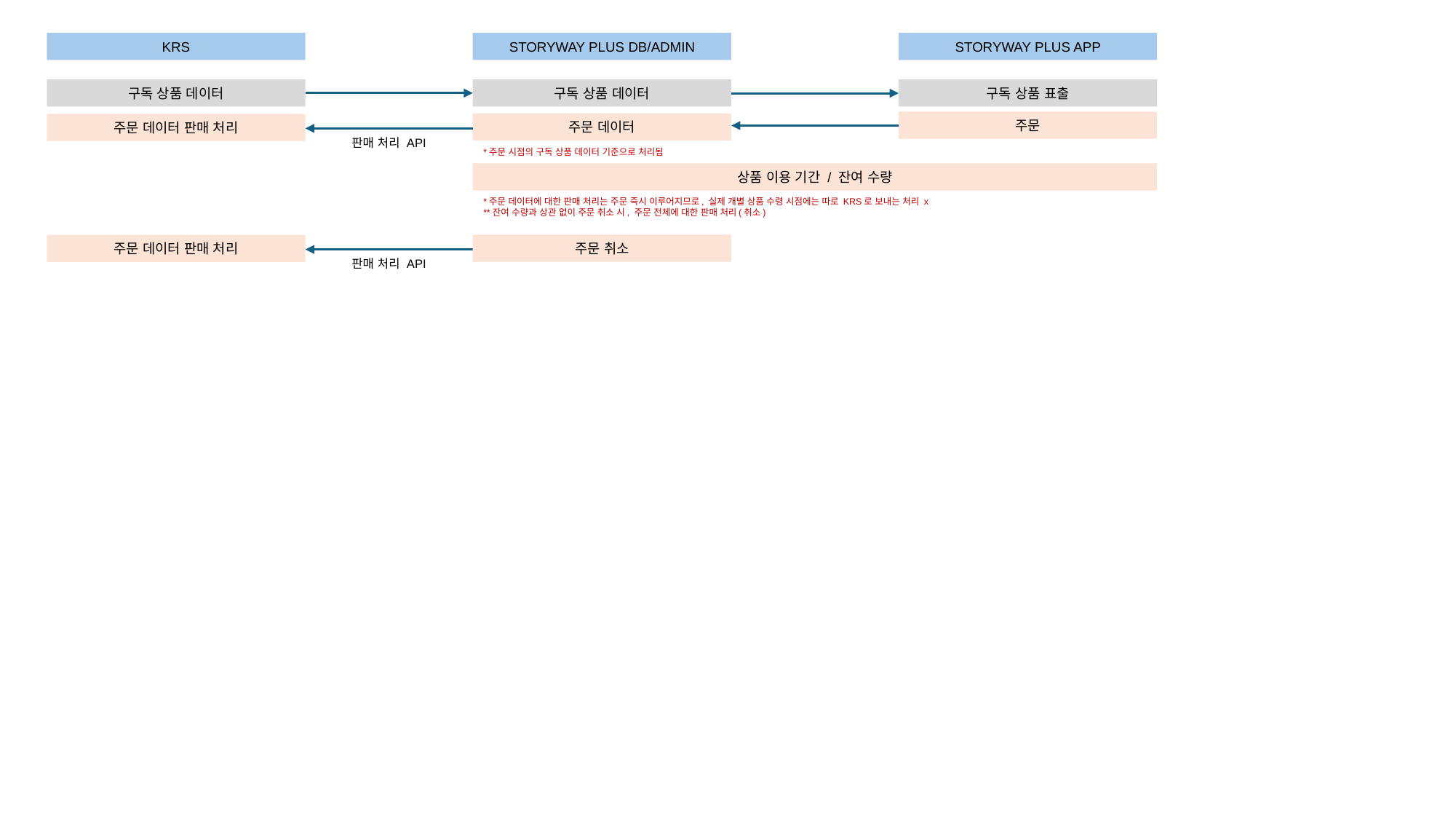

KRS
STORYWAY PLUS DB/ADMIN
STORYWAY PLUS APP
구독 상품 데이터
구독 상품 데이터
구독 상품 표출
주문
주문 데이터
주문 데이터 판매 처리
판매 처리 API
*주문 시점의 구독 상품 데이터 기준으로 처리됨
상품 이용 기간 / 잔여 수량
*주문 데이터에 대한 판매 처리는 주문 즉시 이루어지므로, 실제 개별 상품 수령 시점에는 따로 KRS로 보내는 처리 x
**잔여 수량과 상관 없이 주문 취소 시, 주문 전체에 대한 판매 처리(취소)
주문 취소
주문 데이터 판매 처리
판매 처리 API